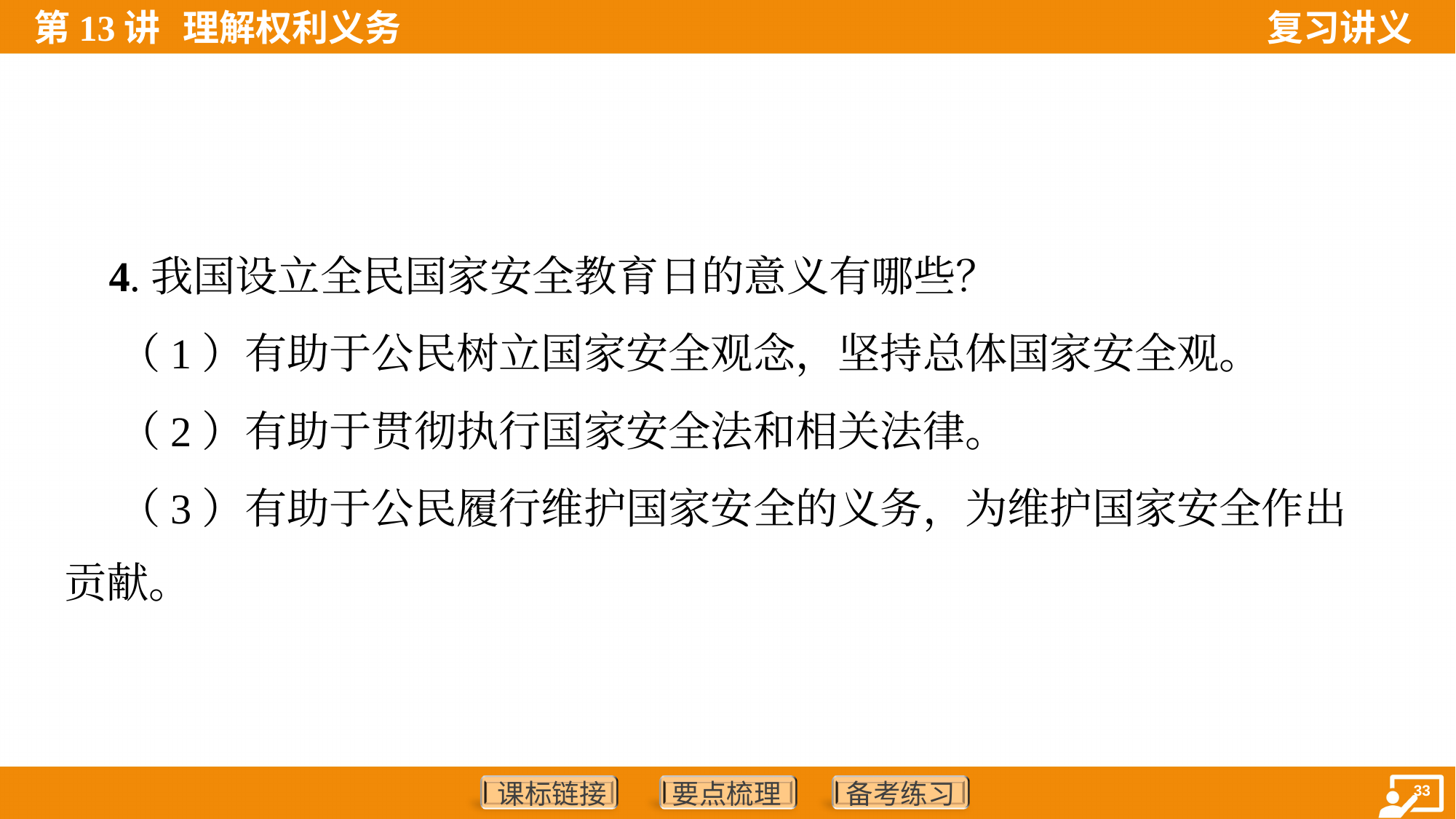

4.我国设立全民国家安全教育日的意义有哪些？
    （1）有助于公民树立国家安全观念，坚持总体国家安全观。
    （2）有助于贯彻执行国家安全法和相关法律。
    （3）有助于公民履行维护国家安全的义务，为维护国家安全作出
贡献。